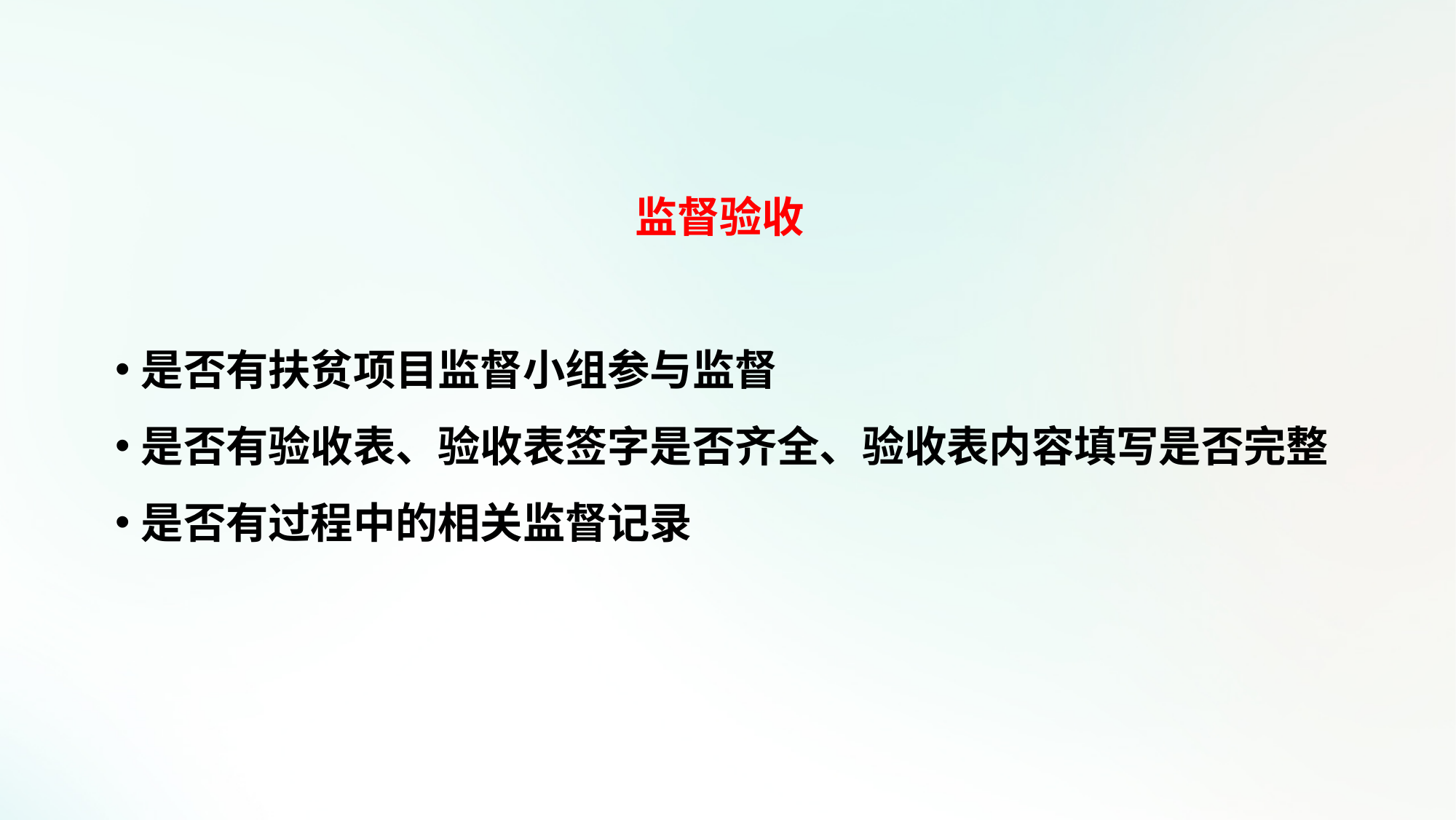

监督验收

是否有扶贫项目监督小组参与监督
是否有验收表、验收表签字是否齐全、验收表内容填写是否完整
是否有过程中的相关监督记录